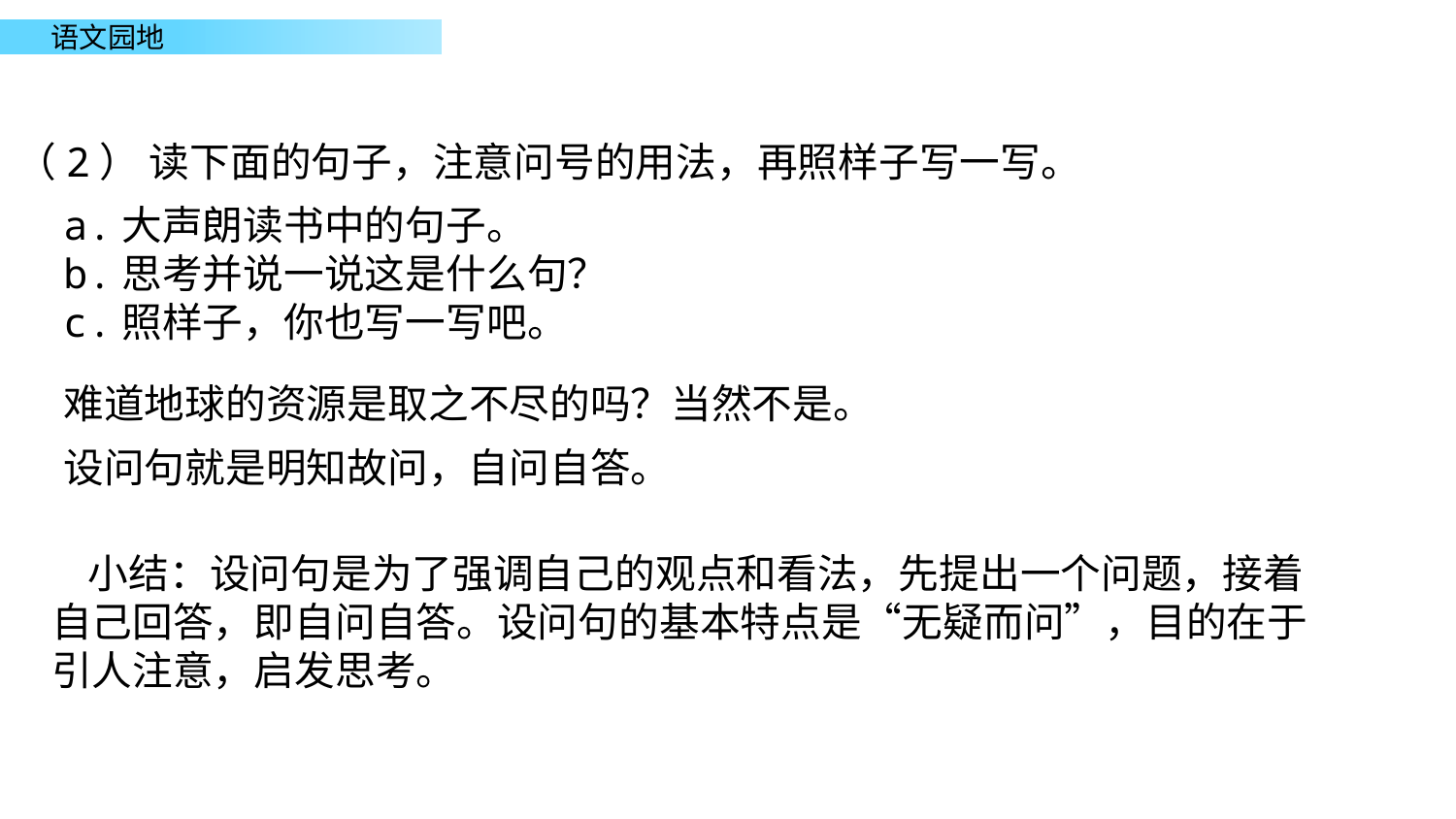

（2） 读下面的句子，注意问号的用法，再照样子写一写。
a.大声朗读书中的句子。
b.思考并说一说这是什么句？
c.照样子，你也写一写吧。
难道地球的资源是取之不尽的吗？当然不是。
设问句就是明知故问，自问自答。
   小结：设问句是为了强调自己的观点和看法，先提出一个问题，接着自己回答，即自问自答。设问句的基本特点是“无疑而问”，目的在于引人注意，启发思考。